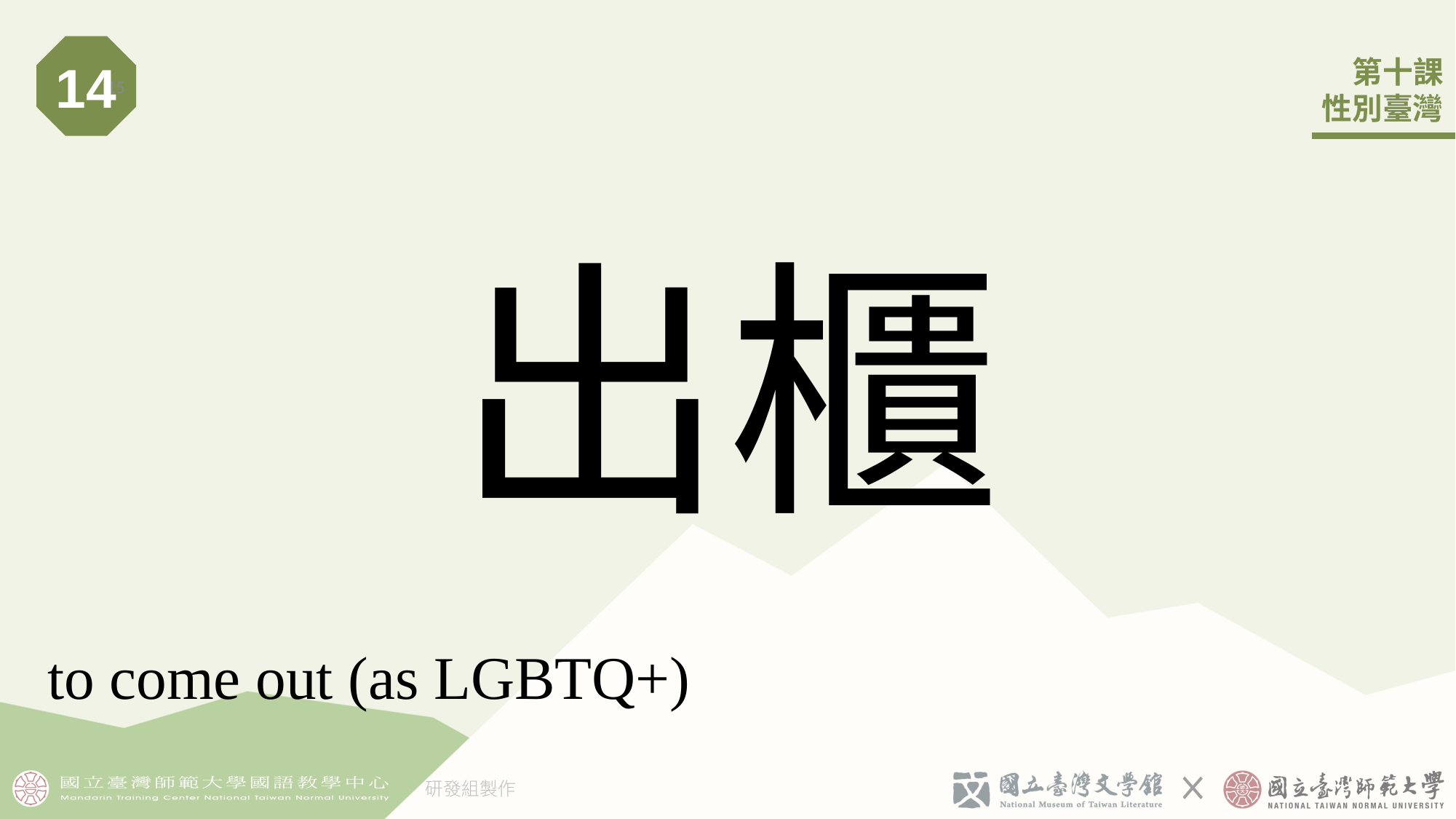

14
15
# 出櫃
to come out (as LGBTQ+)